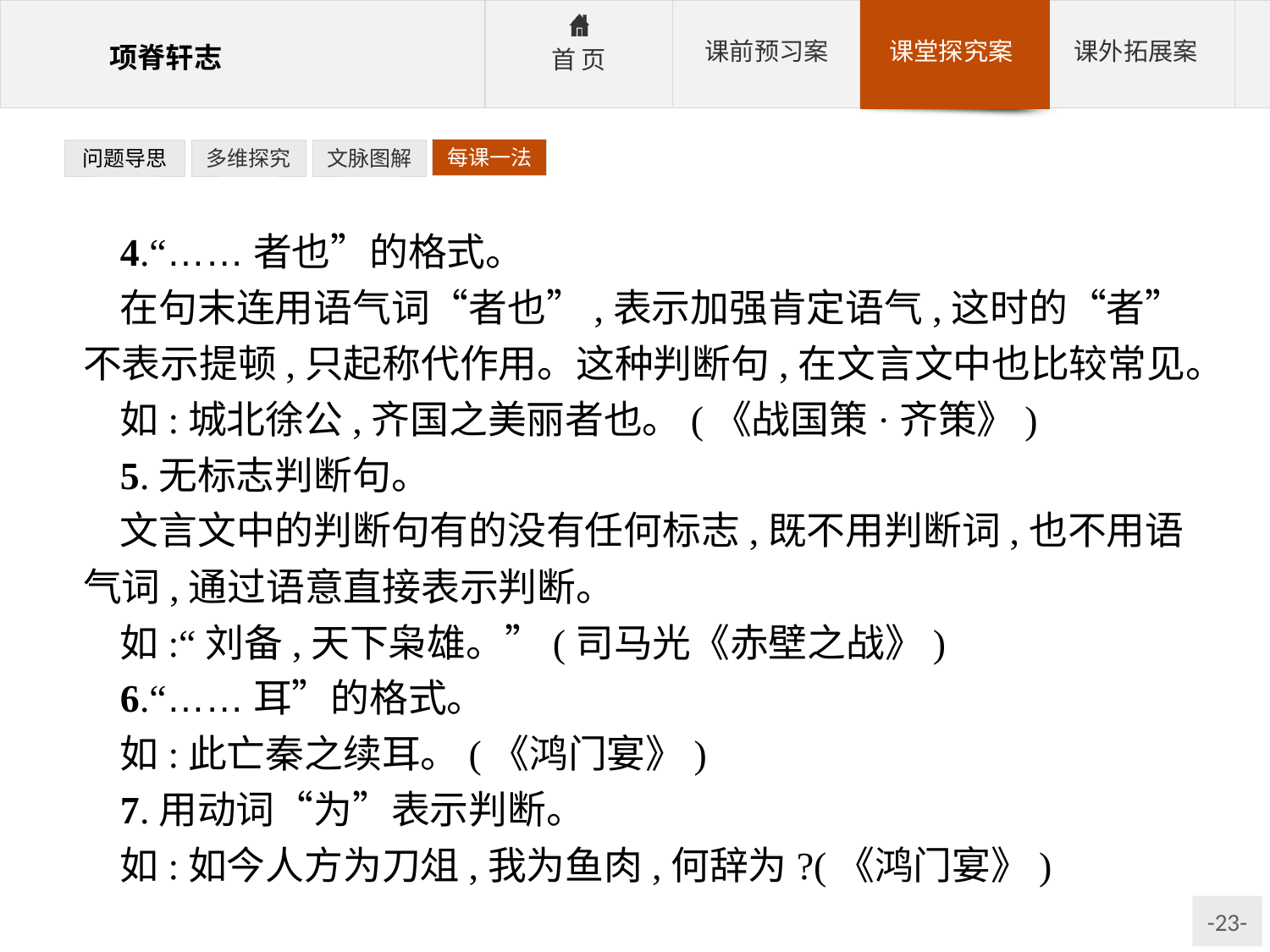

每课一法
问题导思
多维探究
文脉图解
4.“……者也”的格式。
在句末连用语气词“者也”,表示加强肯定语气,这时的“者”不表示提顿,只起称代作用。这种判断句,在文言文中也比较常见。
如:城北徐公,齐国之美丽者也。(《战国策·齐策》)
5.无标志判断句。
文言文中的判断句有的没有任何标志,既不用判断词,也不用语气词,通过语意直接表示判断。
如:“刘备,天下枭雄。”(司马光《赤壁之战》)
6.“……耳”的格式。
如:此亡秦之续耳。(《鸿门宴》)
7.用动词“为”表示判断。
如:如今人方为刀俎,我为鱼肉,何辞为?(《鸿门宴》)